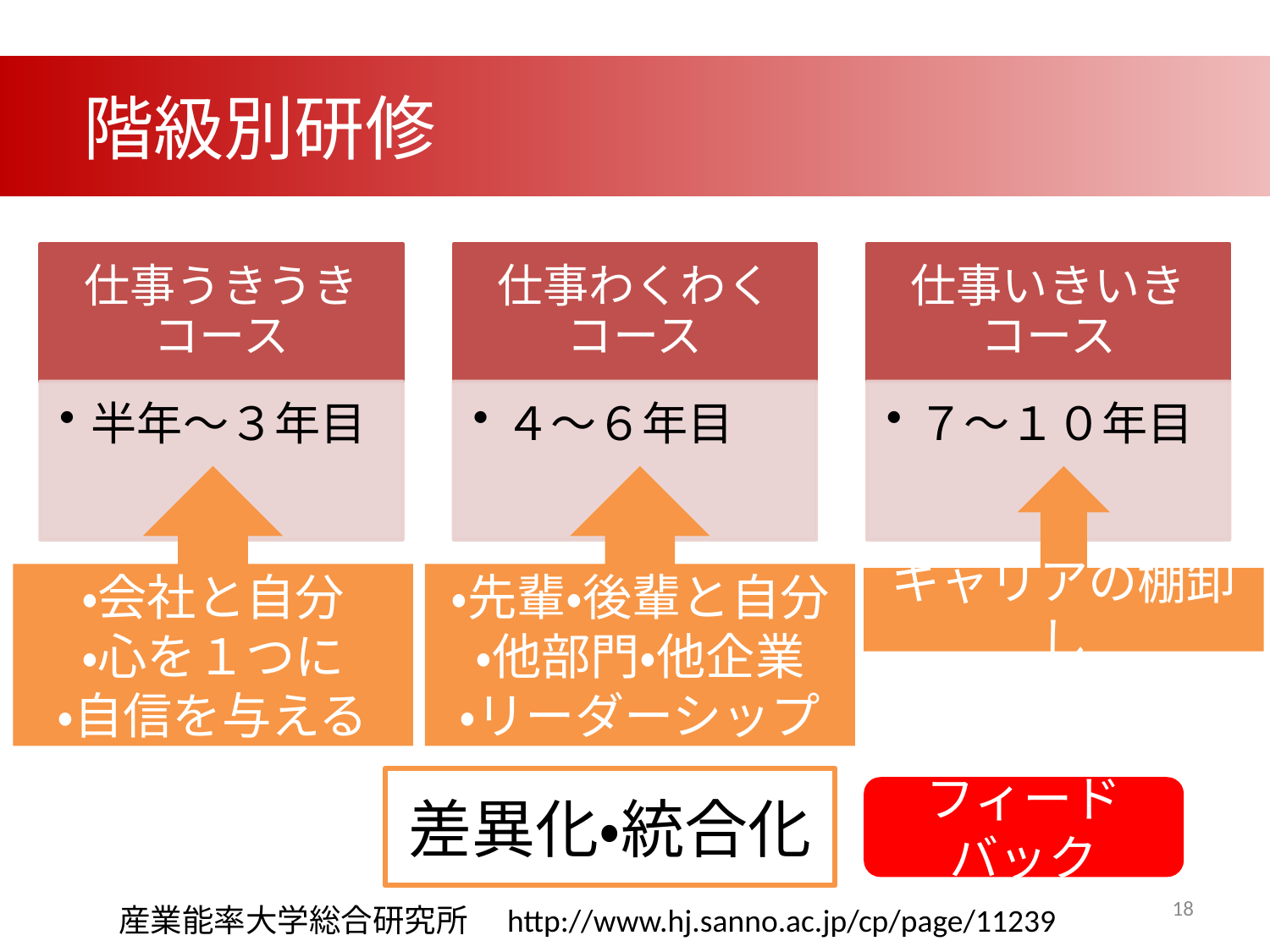

階級別研修
仕事うきうきコース
半年～３年目
仕事わくわくコース
４～６年目
仕事いきいきコース
７～１０年目
・会社と自分
・心を１つに
・自信を与える
・先輩・後輩と自分
・他部門・他企業
・リーダーシップ
キャリアの棚卸し
差異化・統合化
フィードバック
18
産業能率大学総合研究所　http://www.hj.sanno.ac.jp/cp/page/11239